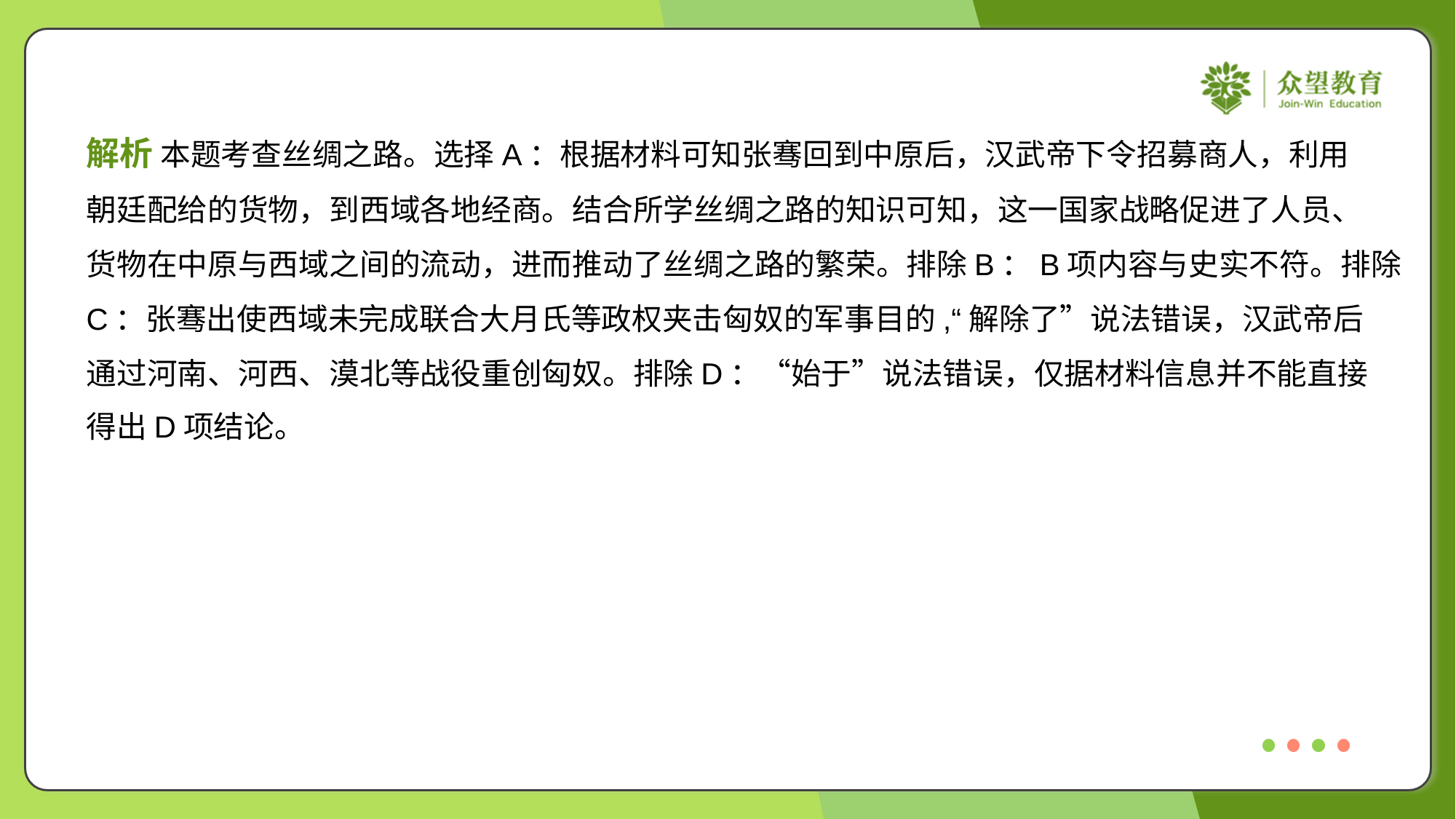

解析 本题考查丝绸之路。选择A：根据材料可知张骞回到中原后，汉武帝下令招募商人，利用
朝廷配给的货物，到西域各地经商。结合所学丝绸之路的知识可知，这一国家战略促进了人员、
货物在中原与西域之间的流动，进而推动了丝绸之路的繁荣。排除B：B项内容与史实不符。排除
C：张骞出使西域未完成联合大月氏等政权夹击匈奴的军事目的,“解除了”说法错误，汉武帝后
通过河南、河西、漠北等战役重创匈奴。排除D：“始于”说法错误，仅据材料信息并不能直接
得出D项结论。